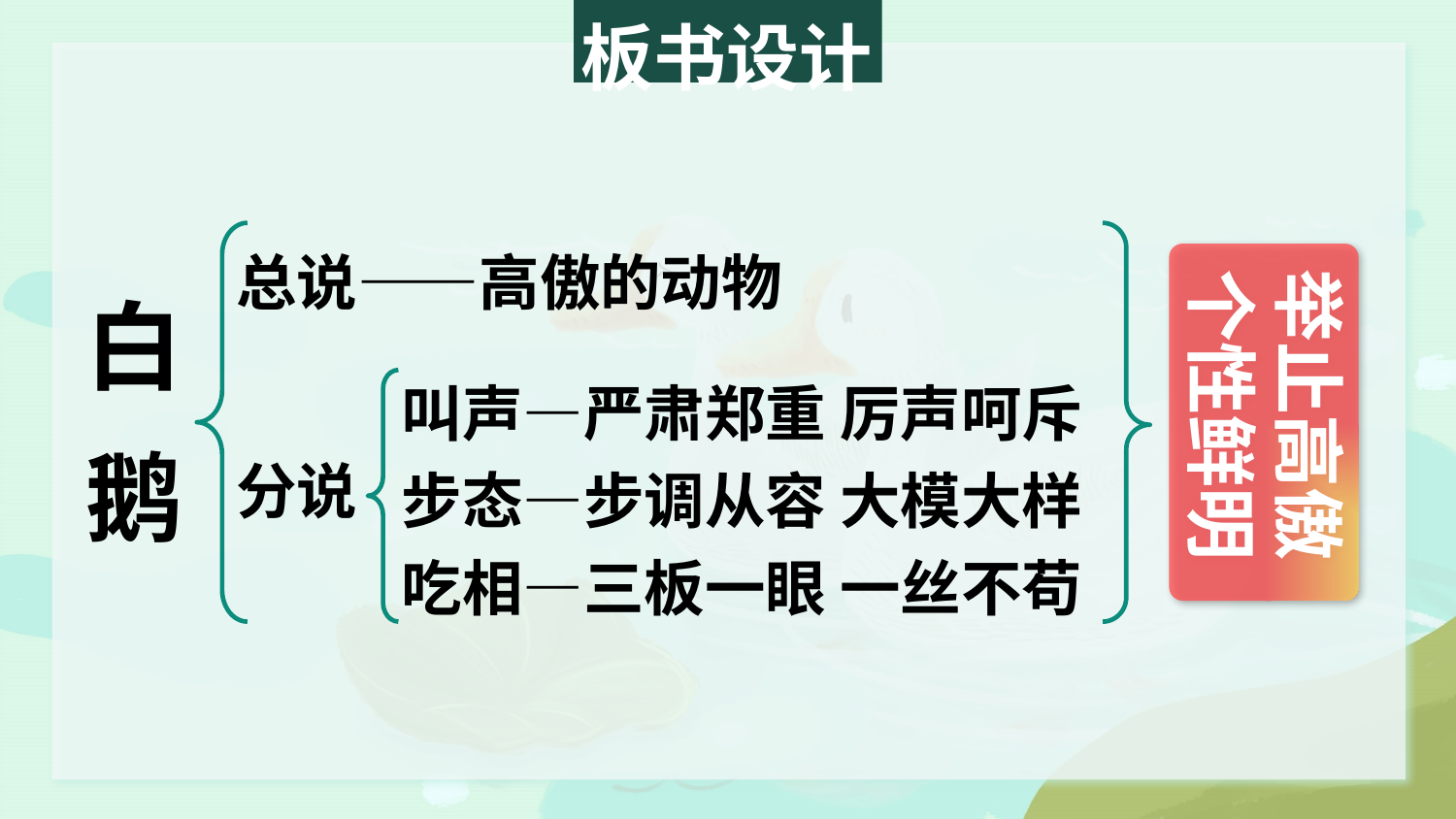

板书设计

总说——高傲的动物

白鹅
举止高傲
个性鲜明
叫声—严肃郑重 厉声呵斥
步态—步调从容 大模大样
吃相—三板一眼 一丝不苟

分说